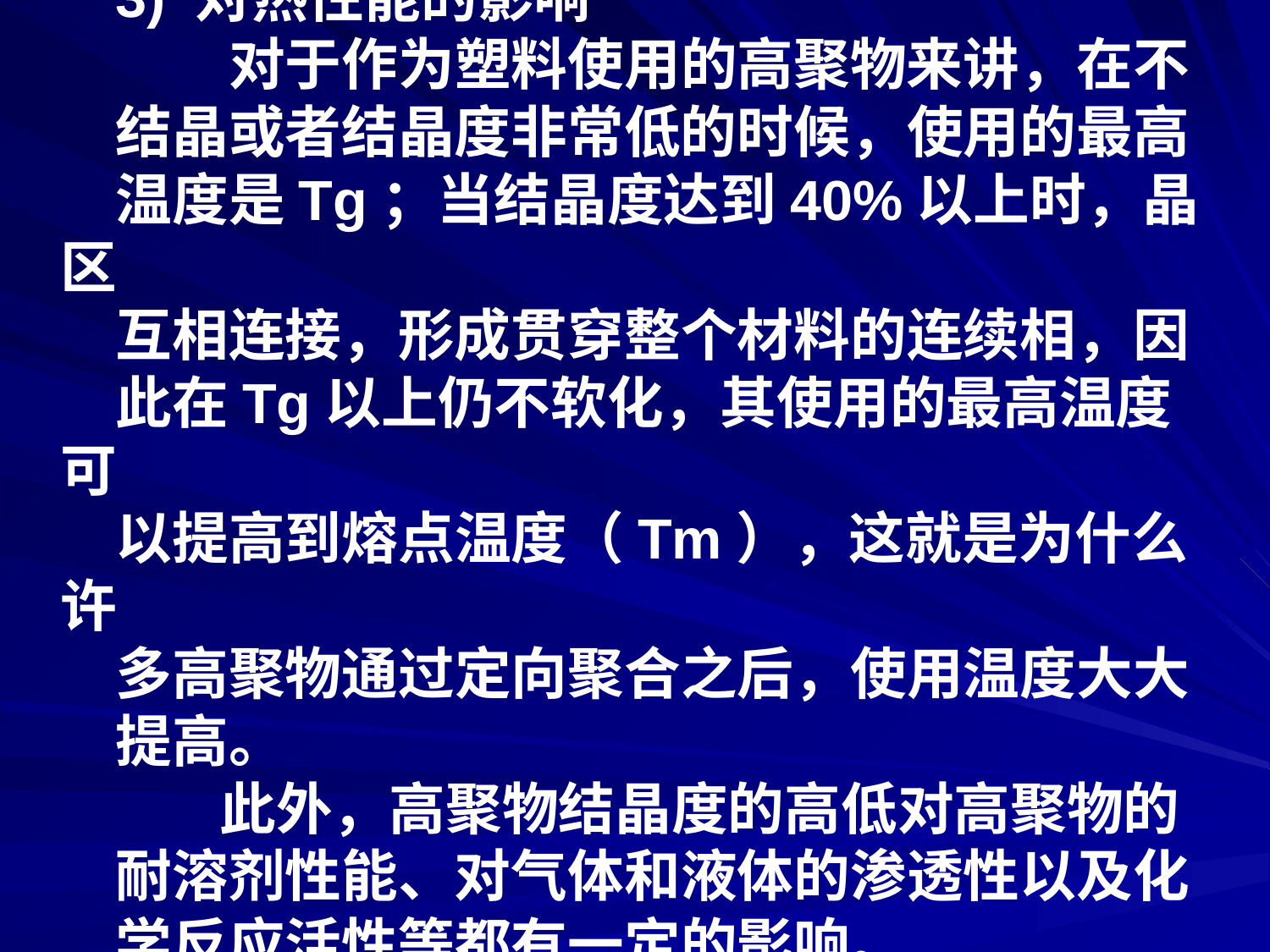

3) 对热性能的影响
　　对于作为塑料使用的高聚物来讲，在不
结晶或者结晶度非常低的时候，使用的最高
温度是Tg；当结晶度达到40%以上时，晶区
互相连接，形成贯穿整个材料的连续相，因
此在Tg以上仍不软化，其使用的最高温度可
以提高到熔点温度（Tm），这就是为什么许
多高聚物通过定向聚合之后，使用温度大大
提高。
       此外，高聚物结晶度的高低对高聚物的
耐溶剂性能、对气体和液体的渗透性以及化
学反应活性等都有一定的影响。